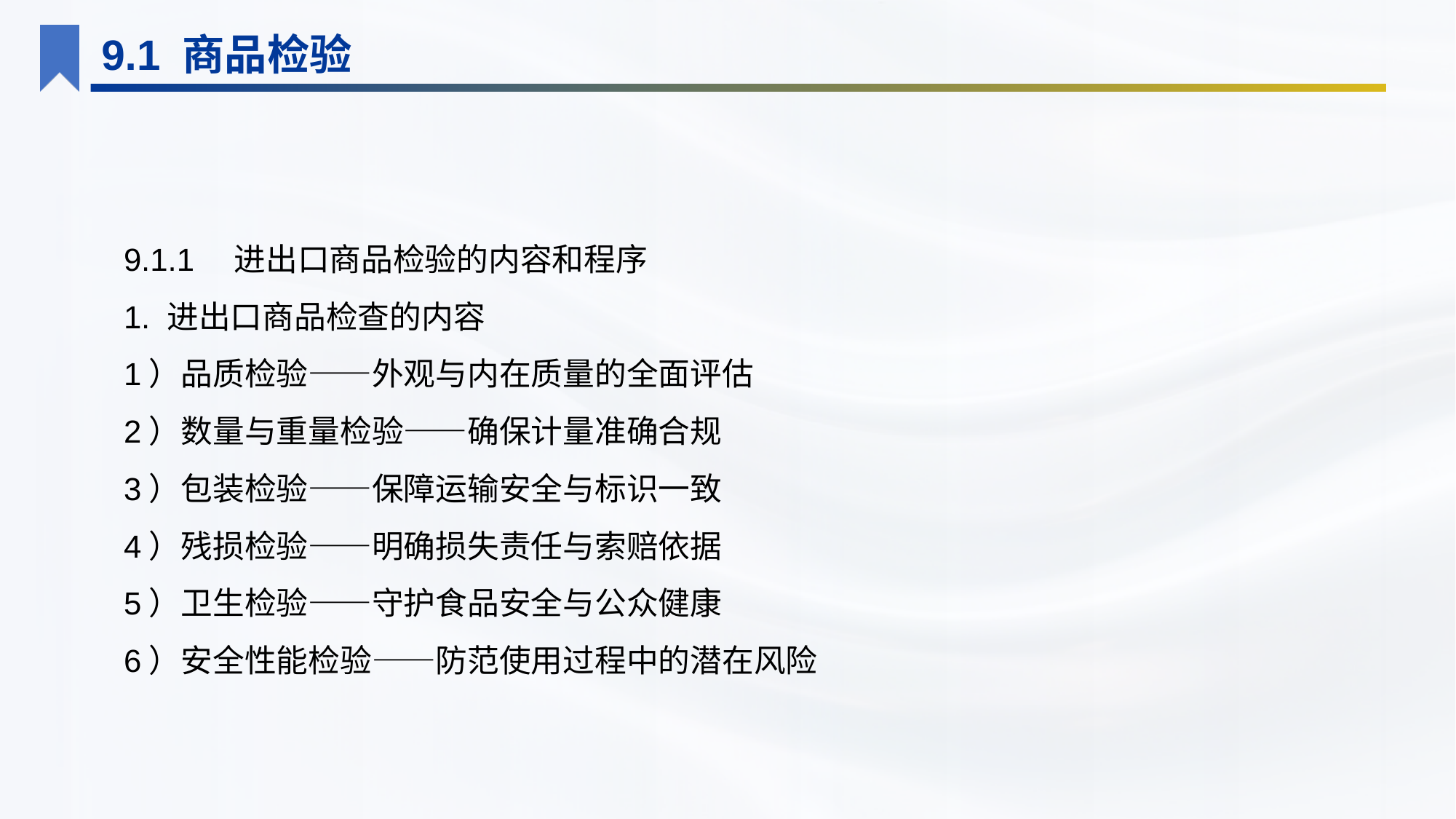

9.1 商品检验
9.1.1　进出口商品检验的内容和程序
1. 进出口商品检查的内容
1）品质检验——外观与内在质量的全面评估
2）数量与重量检验——确保计量准确合规
3）包装检验——保障运输安全与标识一致
4）残损检验——明确损失责任与索赔依据
5）卫生检验——守护食品安全与公众健康
6）安全性能检验——防范使用过程中的潜在风险